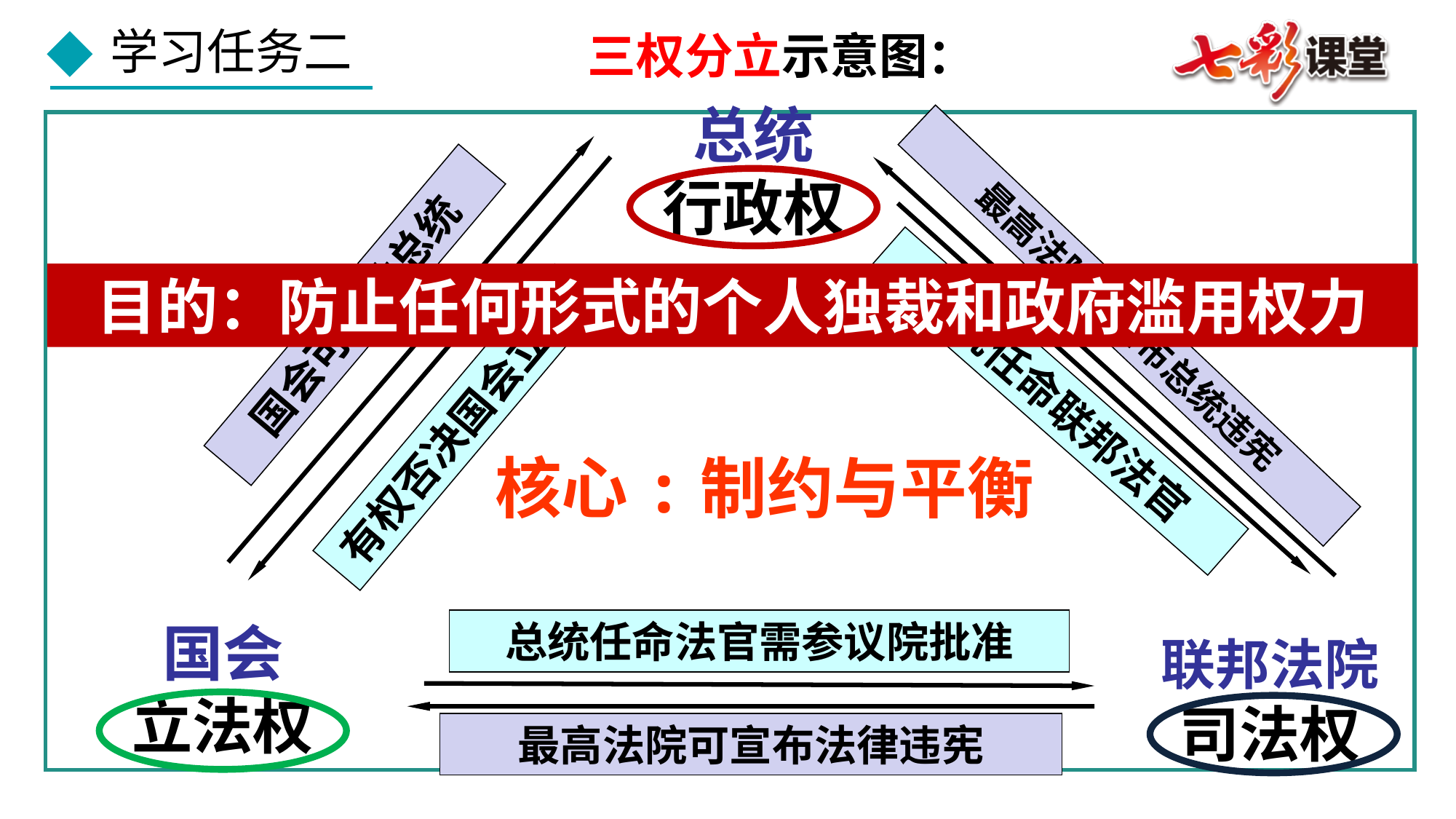

三权分立示意图：

总统
行政权

国会可弹劾总统

有权否决国会立法

最高法院可宣布总统违宪

总统任命联邦法官
目的：防止任何形式的个人独裁和政府滥用权力
核心:制约与平衡

国会
立法权

联邦法院
司法权
总统任命法官需参议院批准

最高法院可宣布法律违宪